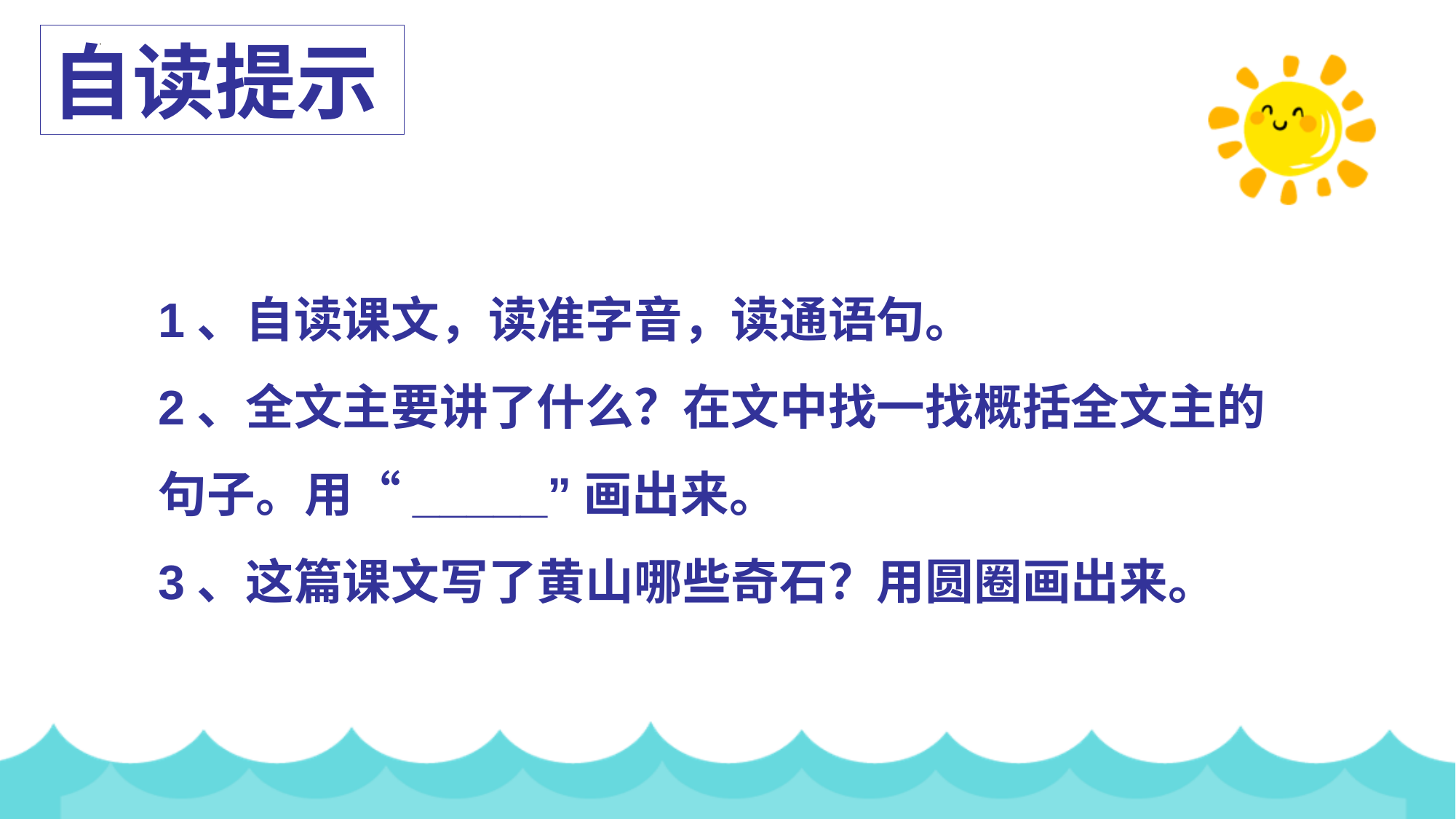

自读提示
1、自读课文，读准字音，读通语句。
2、全文主要讲了什么？在文中找一找概括全文主的句子。用“_____”画出来。
3、这篇课文写了黄山哪些奇石？用圆圈画出来。